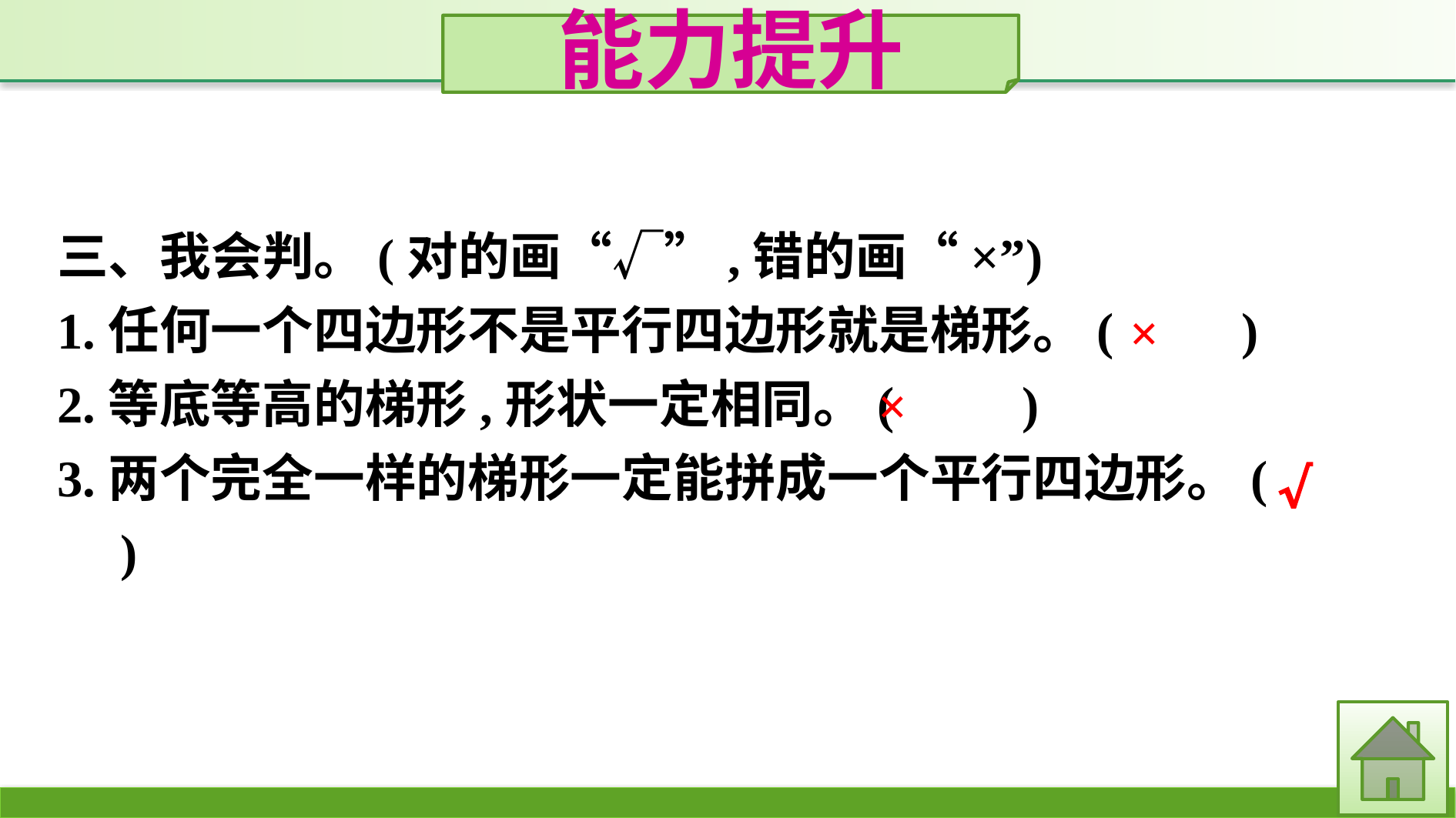

能力提升
三、我会判。(对的画“√”,错的画“×”)
1.任何一个四边形不是平行四边形就是梯形。(　　)
2.等底等高的梯形,形状一定相同。(　　)
3.两个完全一样的梯形一定能拼成一个平行四边形。(　　)
×
×
√